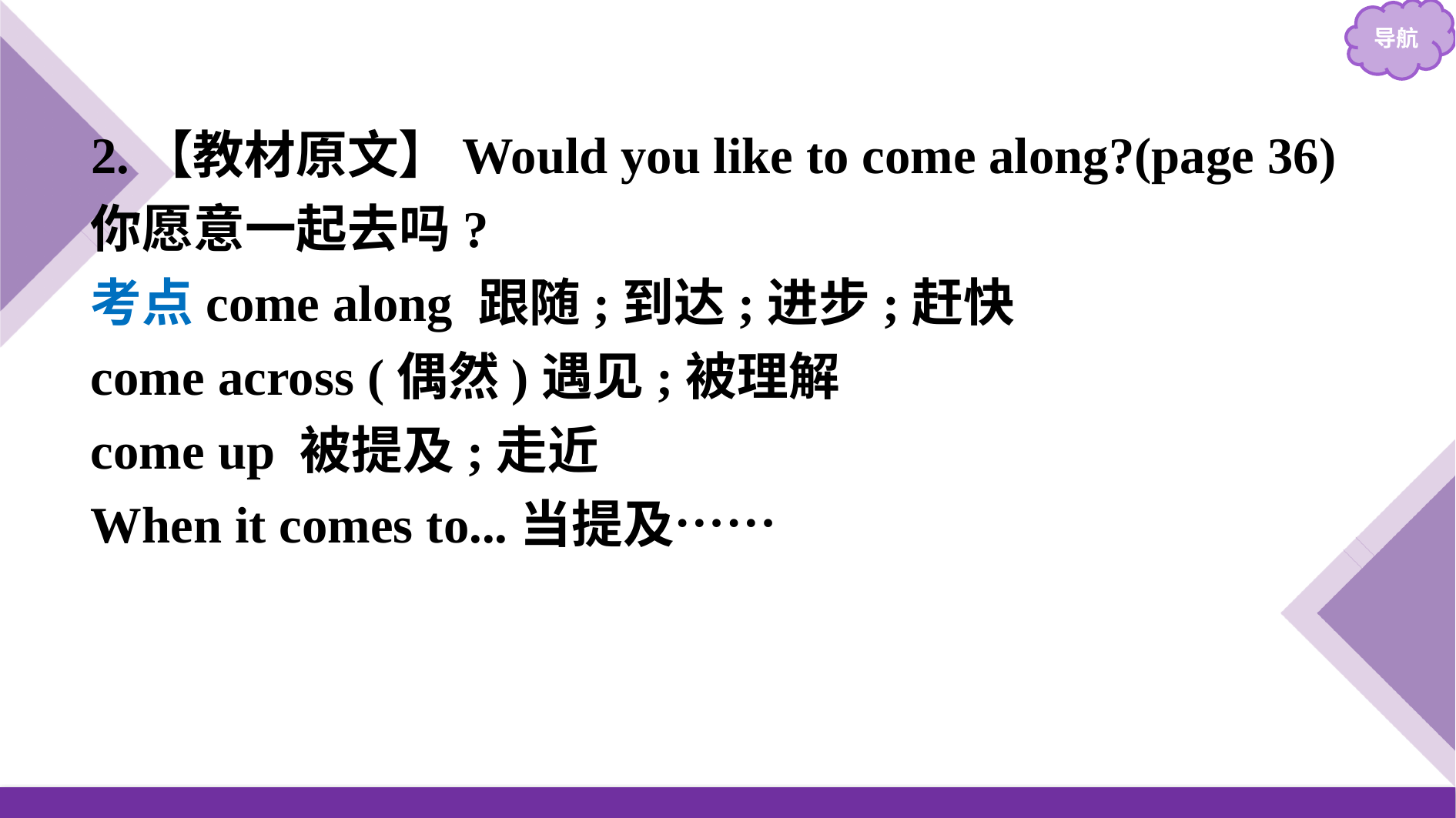

2.【教材原文】Would you like to come along?(page 36)
你愿意一起去吗?
考点come along 跟随;到达;进步;赶快
come across (偶然)遇见;被理解
come up 被提及;走近
When it comes to...当提及……